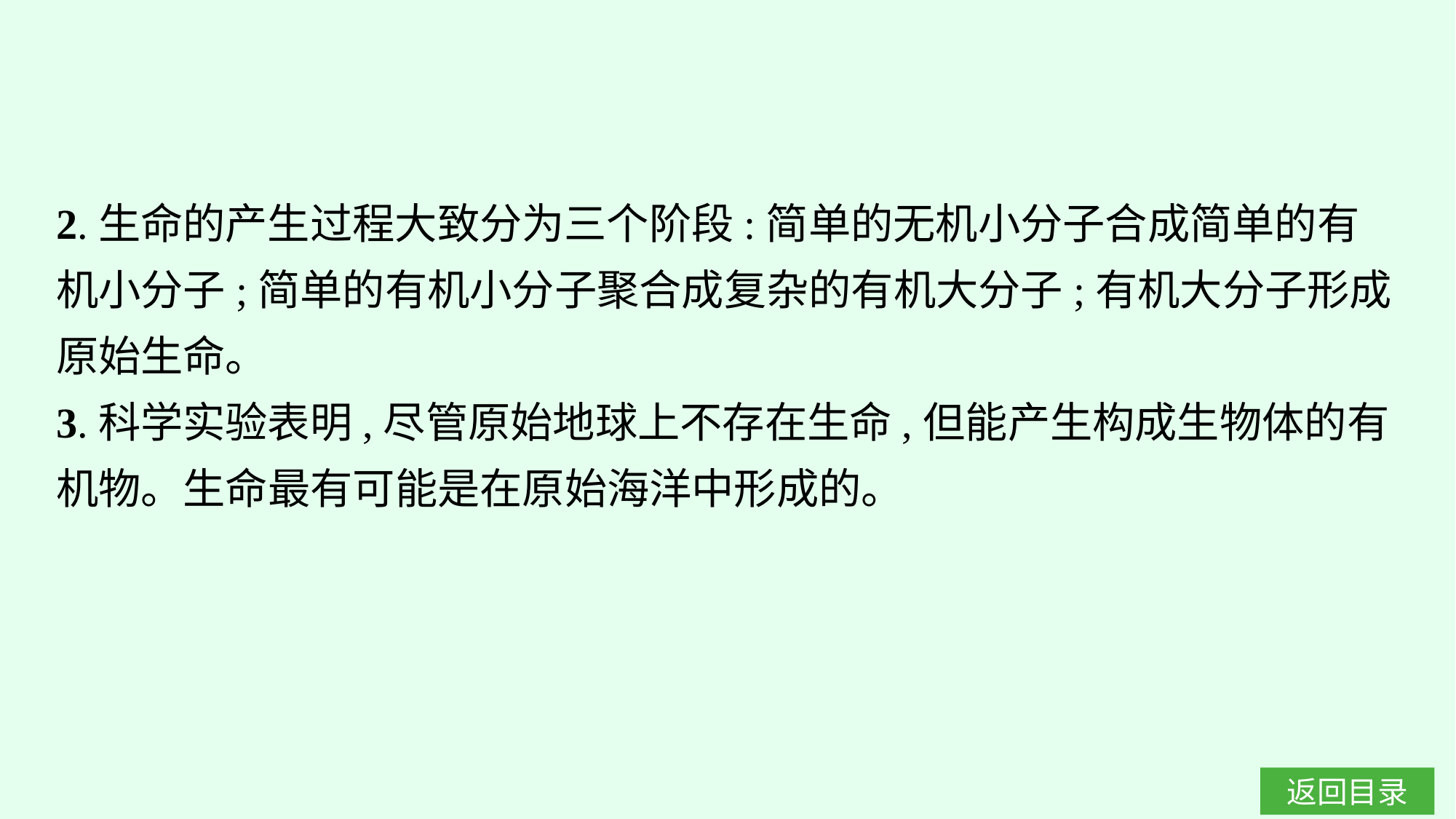

2.生命的产生过程大致分为三个阶段:简单的无机小分子合成简单的有机小分子;简单的有机小分子聚合成复杂的有机大分子;有机大分子形成原始生命。
3.科学实验表明,尽管原始地球上不存在生命,但能产生构成生物体的有机物。生命最有可能是在原始海洋中形成的。